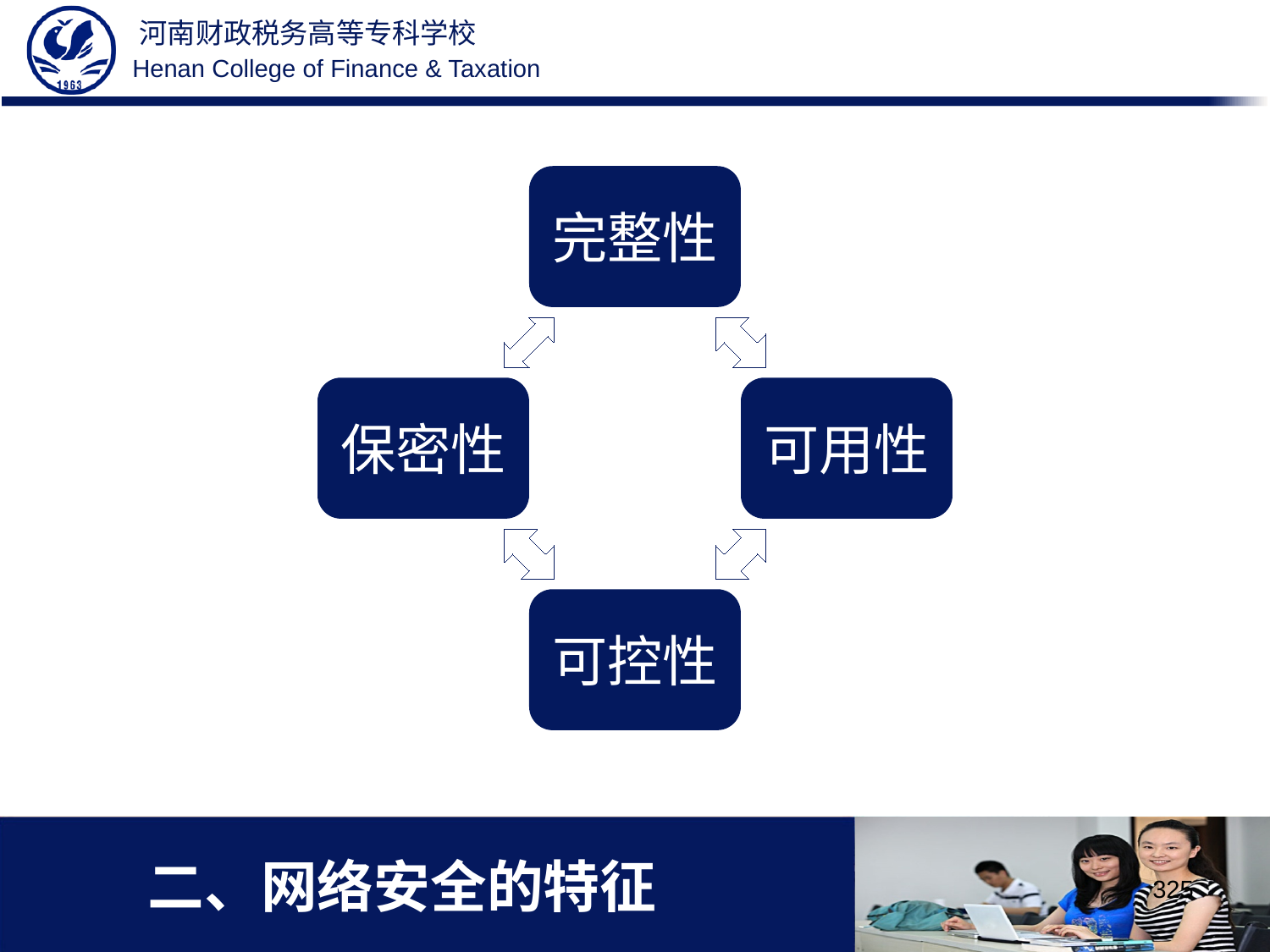

完整性
可用性
保密性
可控性
# 二、网络安全的特征
325